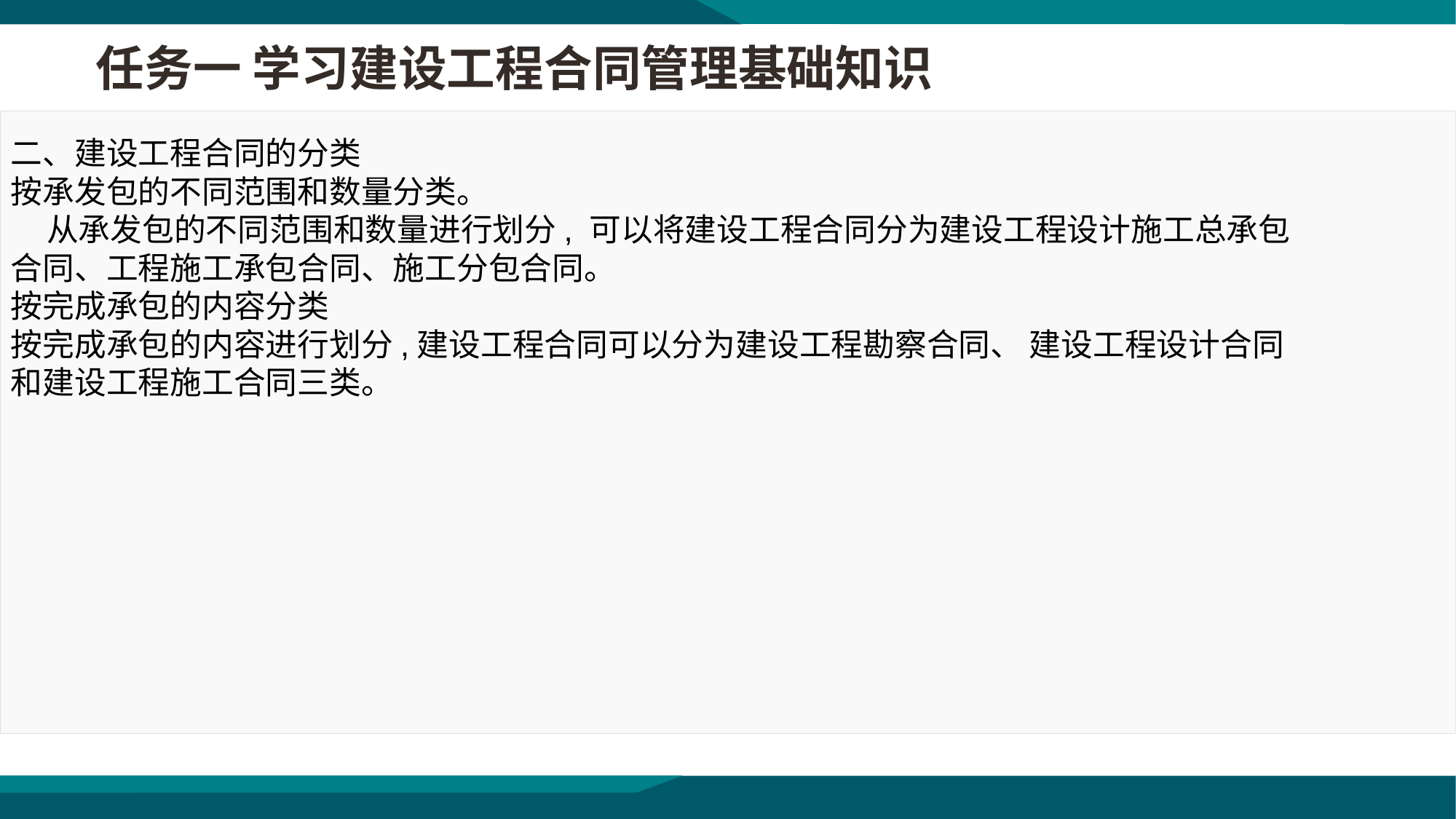

任务一 学习建设工程合同管理基础知识
二、建设工程合同的分类
按承发包的不同范围和数量分类。
    从承发包的不同范围和数量进行划分, 可以将建设工程合同分为建设工程设计施工总承包合同、工程施工承包合同、施工分包合同。
按完成承包的内容分类
按完成承包的内容进行划分,建设工程合同可以分为建设工程勘察合同、 建设工程设计合同和建设工程施工合同三类。